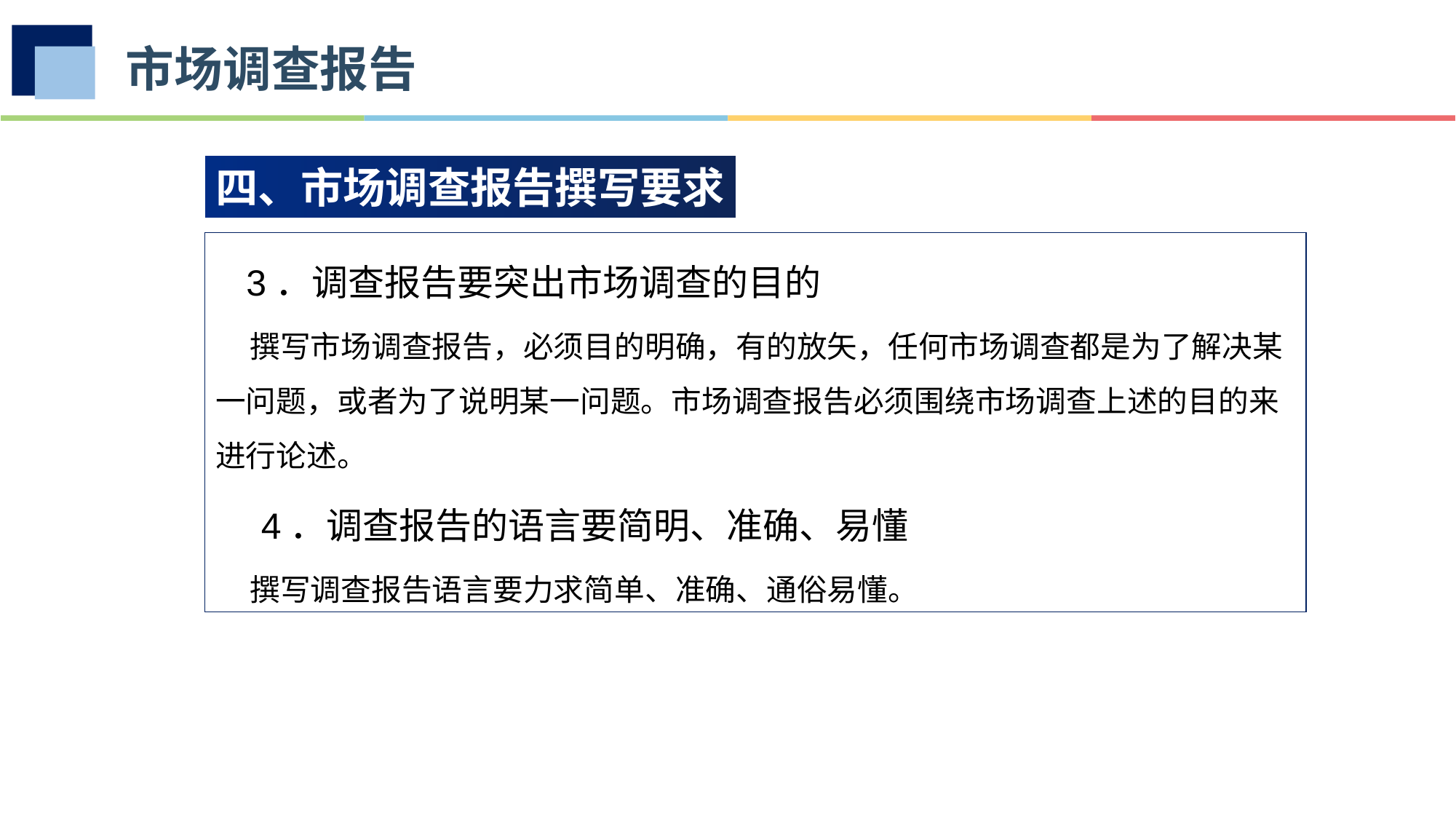

市场调查报告

四、市场调查报告撰写要求
   3．调查报告要突出市场调查的目的
    撰写市场调查报告，必须目的明确，有的放矢，任何市场调查都是为了解决某一问题，或者为了说明某一问题。市场调查报告必须围绕市场调查上述的目的来进行论述。
     4．调查报告的语言要简明、准确、易懂
    撰写调查报告语言要力求简单、准确、通俗易懂。